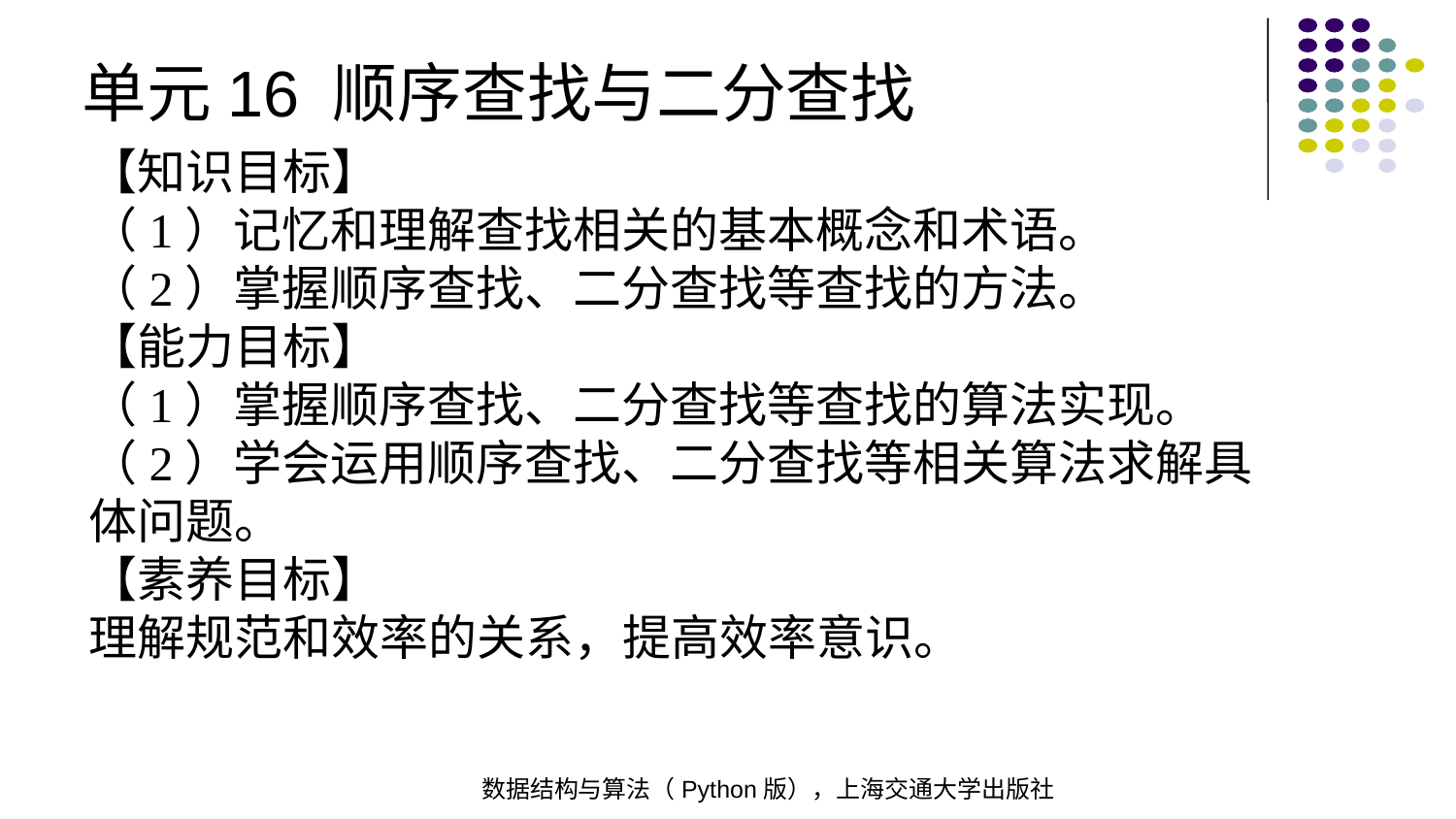

单元16 顺序查找与二分查找
【知识目标】
（1）记忆和理解查找相关的基本概念和术语。
（2）掌握顺序查找、二分查找等查找的方法。
【能力目标】
（1）掌握顺序查找、二分查找等查找的算法实现。
（2）学会运用顺序查找、二分查找等相关算法求解具体问题。
【素养目标】
理解规范和效率的关系，提高效率意识。